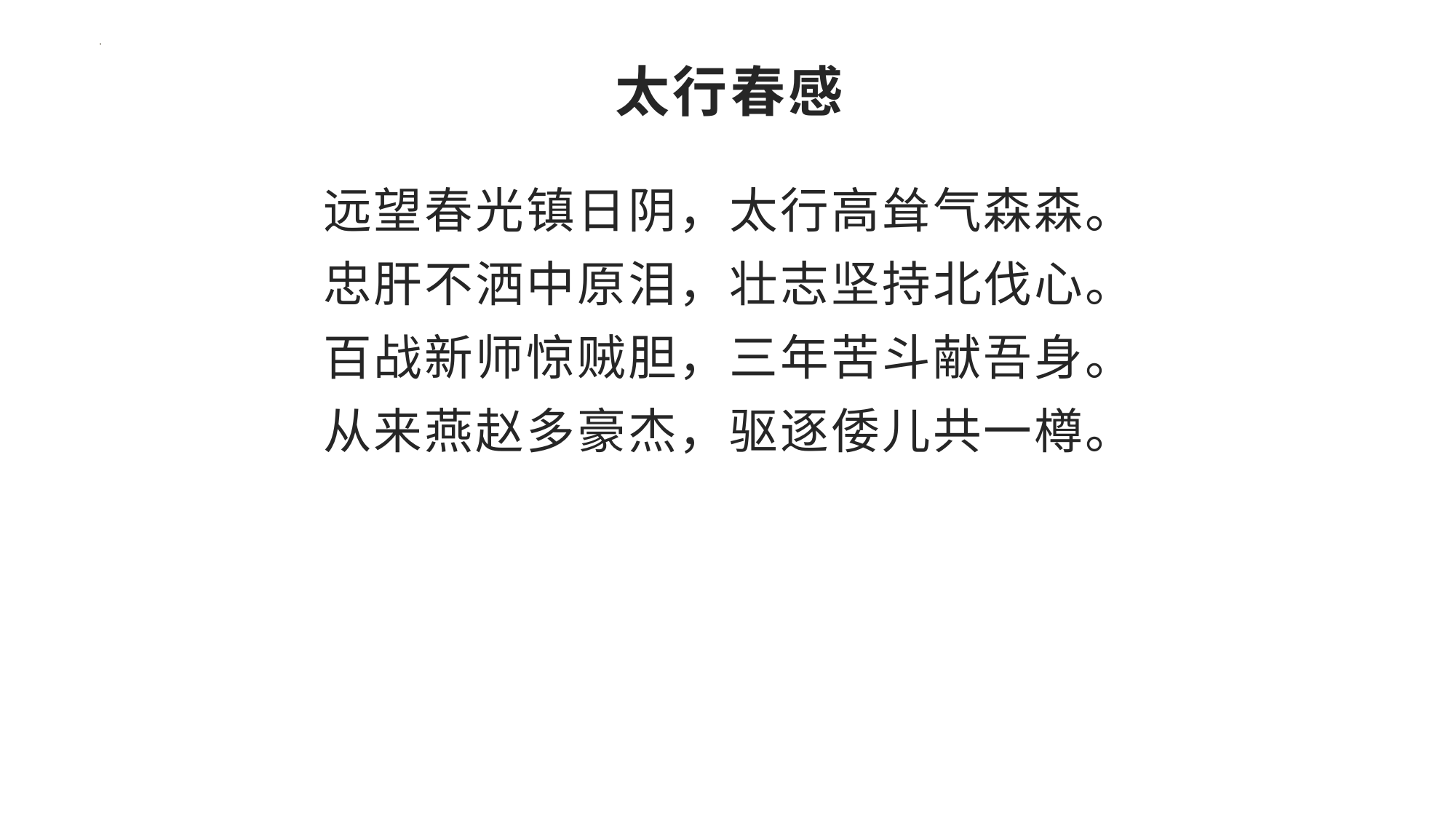

# 太行春感

远望春光镇日阴，太行高耸气森森。
忠肝不洒中原泪，壮志坚持北伐心。
百战新师惊贼胆，三年苦斗献吾身。
从来燕赵多豪杰，驱逐倭儿共一樽。